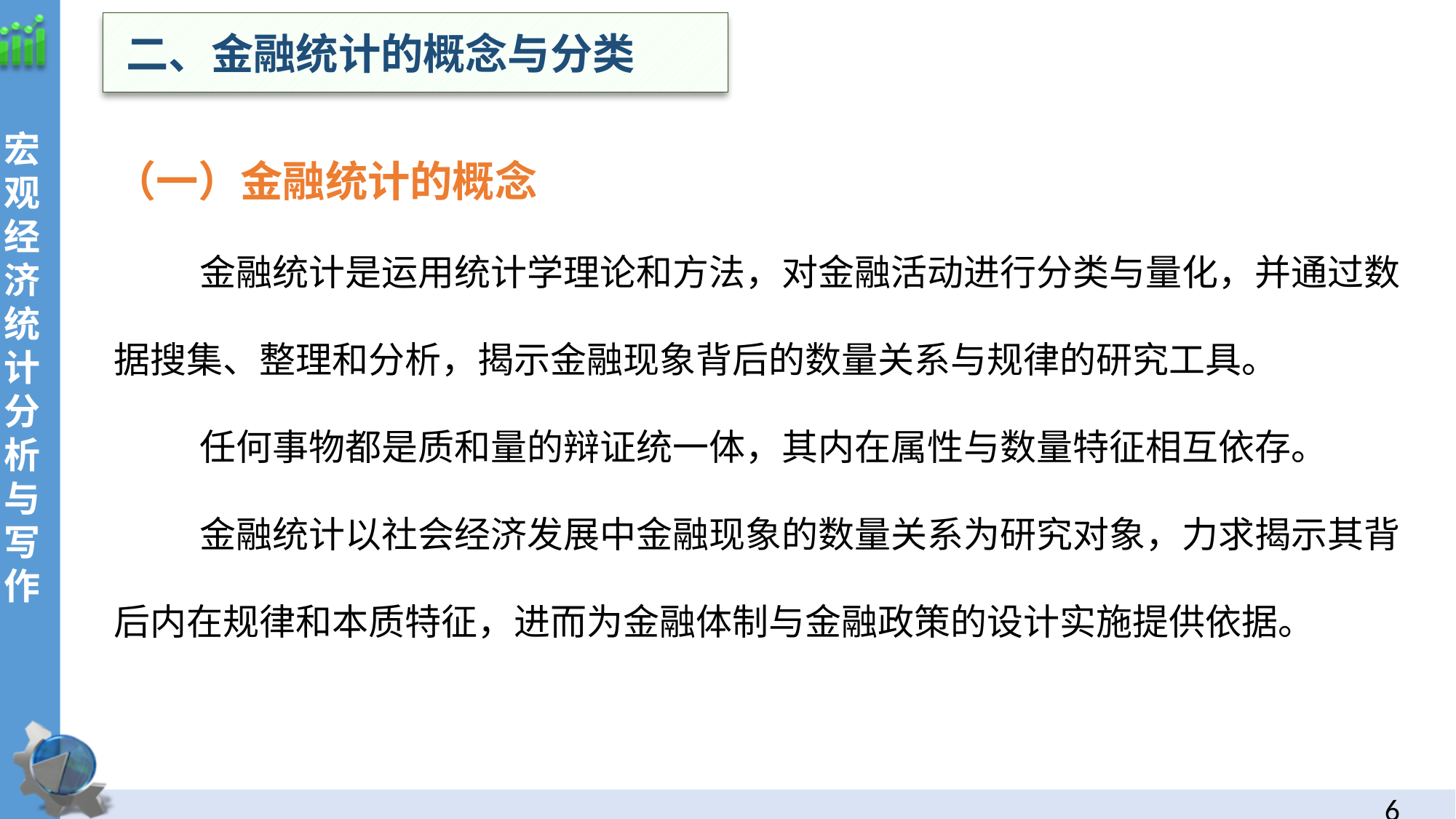

二、金融统计的概念与分类
（一）金融统计的概念
金融统计是运用统计学理论和方法，对金融活动进行分类与量化，并通过数据搜集、整理和分析，揭示金融现象背后的数量关系与规律的研究工具。
任何事物都是质和量的辩证统一体，其内在属性与数量特征相互依存。
金融统计以社会经济发展中金融现象的数量关系为研究对象，力求揭示其背后内在规律和本质特征，进而为金融体制与金融政策的设计实施提供依据。

6